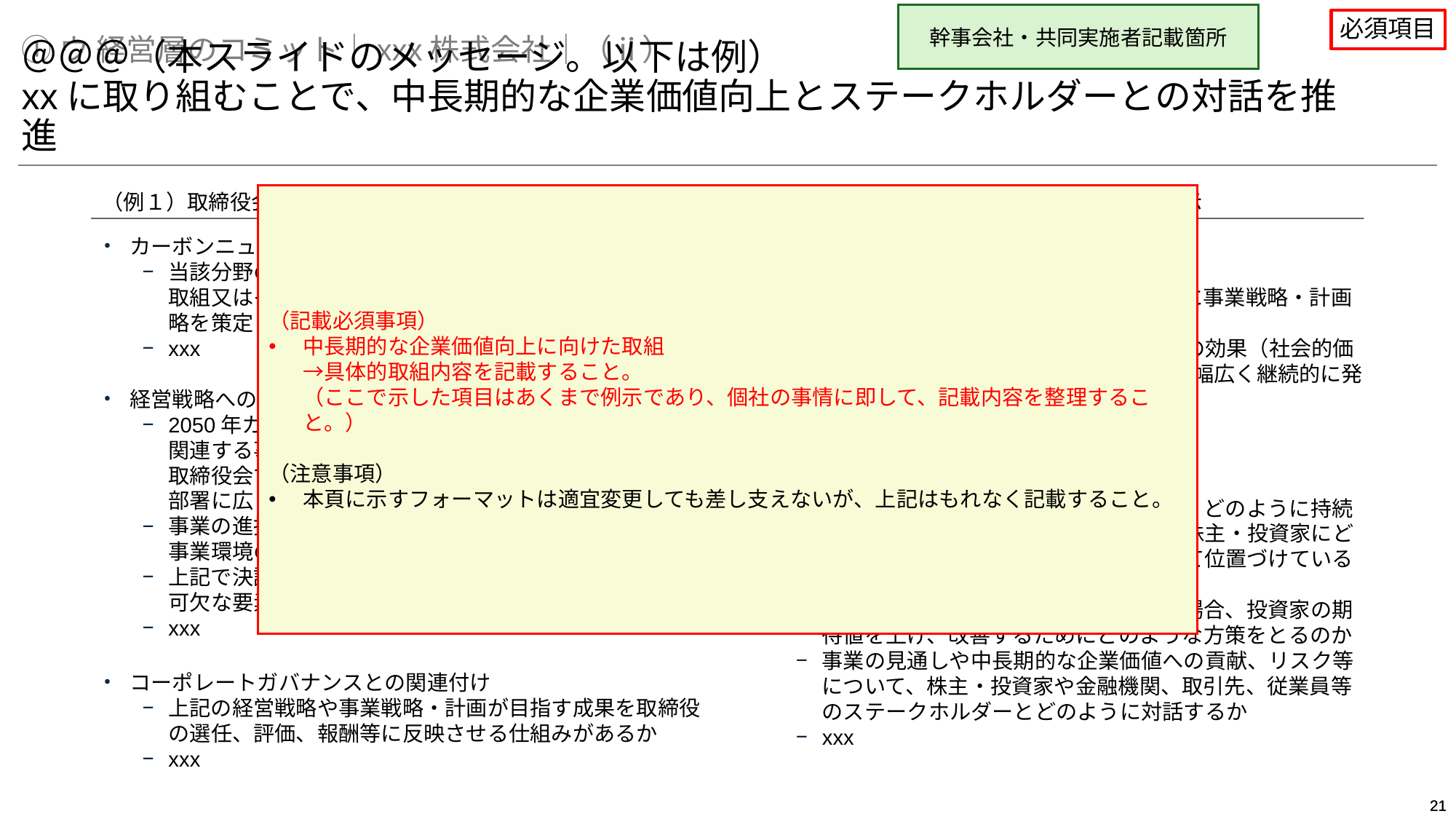

幹事会社・共同実施者記載箇所
必須項目
①ウ 経営層のコミット｜xxx株式会社｜（ⅱ）
＠＠＠（本スライドのメッセージ。以下は例）
xxに取り組むことで、中長期的な企業価値向上とステークホルダーとの対話を推進
（例１）取締役会等コーポレート・ガバナンスとの関係
（例２）ステークホルダーとの対話、情報開示
（記載必須事項）
中長期的な企業価値向上に向けた取組
→具体的取組内容を記載すること。
（ここで示した項目はあくまで例示であり、個社の事情に即して、記載内容を整理すること。）

（注意事項）
本頁に示すフォーマットは適宜変更しても差し支えないが、上記はもれなく記載すること。
カーボンニュートラルに向けた全社戦略
当該分野の範囲を超えたカーボンニュートラルに向けた取組又はイノベーション推進体制整備等について全社戦略を策定しているか
xxx

経営戦略への位置づけ、事業戦略・事業計画の決議・変更
2050年カーボンニュートラルの実現に向けて、本事業に関連する事業戦略又は計画を明確に経営戦略に位置づけ、取締役会で意思決定しているか。その内容を社内の関連部署に広く周知するか
事業の進捗状況や課題を取締役会等でモニタリングし、事業環境の変化等に応じて見直しを行うか
上記で決議された事業戦略・計画において、本事業が不可欠な要素として、優先度高く位置づけられるか
xxx

コーポレートガバナンスとの関連付け
上記の経営戦略や事業戦略・計画が目指す成果を取締役の選任、評価、報酬等に反映させる仕組みがあるか
xxx
中長期的な企業価値向上に関する情報開示
全社的な経営戦略を示す株主・
家に統合報告書等において、どのように事業戦略・計画を明示的に位置づけるか
採択された場合、本事業の概要や事業の効果（社会的価値等）をリリースやIR等でどのように幅広く継続的に発信するか
xxx

企業価値向上とステークホルダーとの対話
事業戦略・計画を経営戦略に位置づけ、どのように持続的な企業価値向上につなげていくか、株主・投資家にどのような財務指標を重視し、目標として位置づけているか
当該財務指標の向上が必要と思われる場合、投資家の期待値を上げ、改善するためにどのような方策をとるのか
事業の見通しや中長期的な企業価値への貢献、リスク等について、株主・投資家や金融機関、取引先、従業員等のステークホルダーとどのように対話するか
xxx